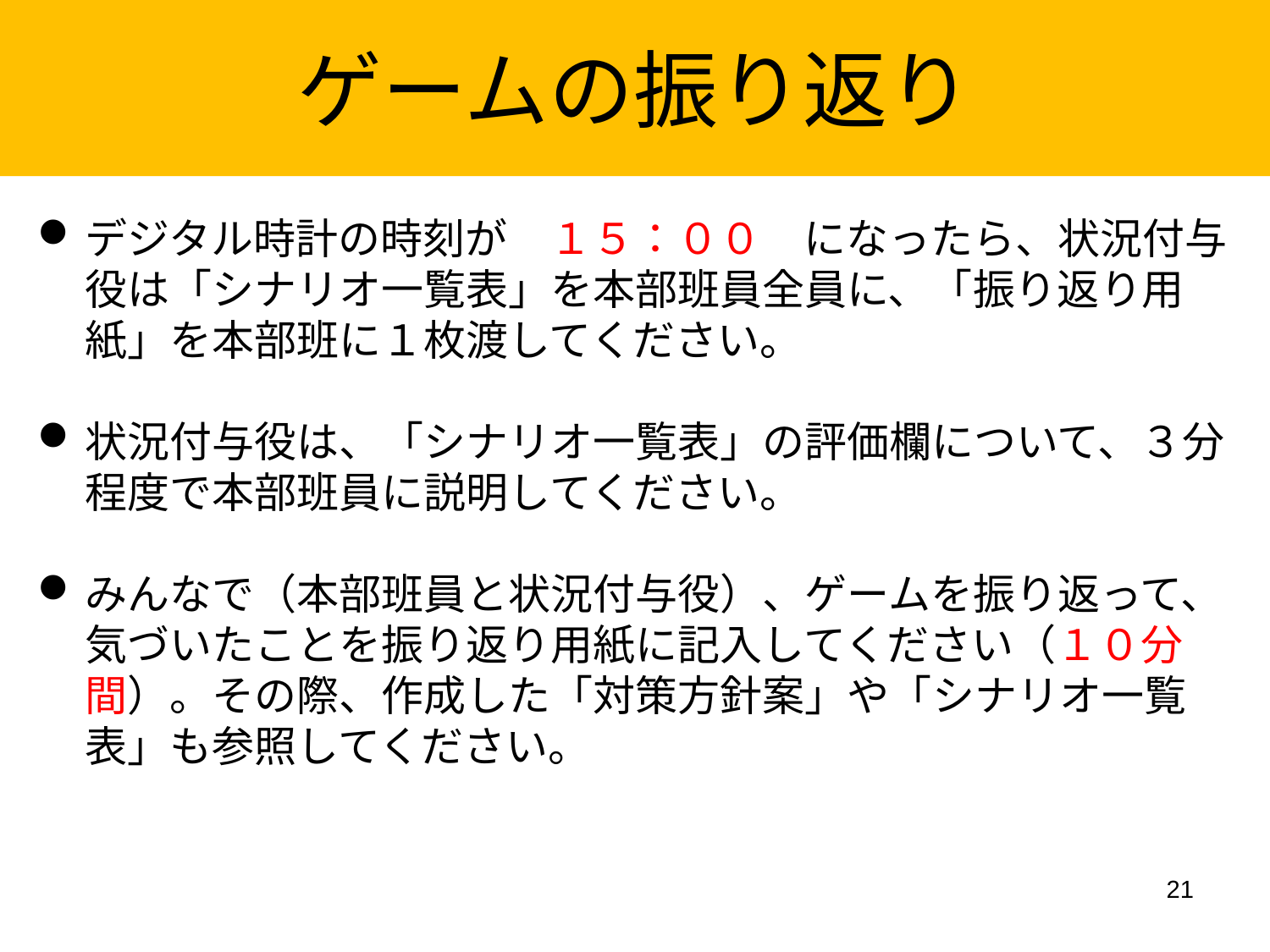

ゲームの振り返り
デジタル時計の時刻が　１５：００　になったら、状況付与役は「シナリオ一覧表」を本部班員全員に、「振り返り用紙」を本部班に１枚渡してください。

状況付与役は、「シナリオ一覧表」の評価欄について、３分程度で本部班員に説明してください。

みんなで（本部班員と状況付与役）、ゲームを振り返って、気づいたことを振り返り用紙に記入してください（１０分間）。その際、作成した「対策方針案」や「シナリオ一覧表」も参照してください。
21